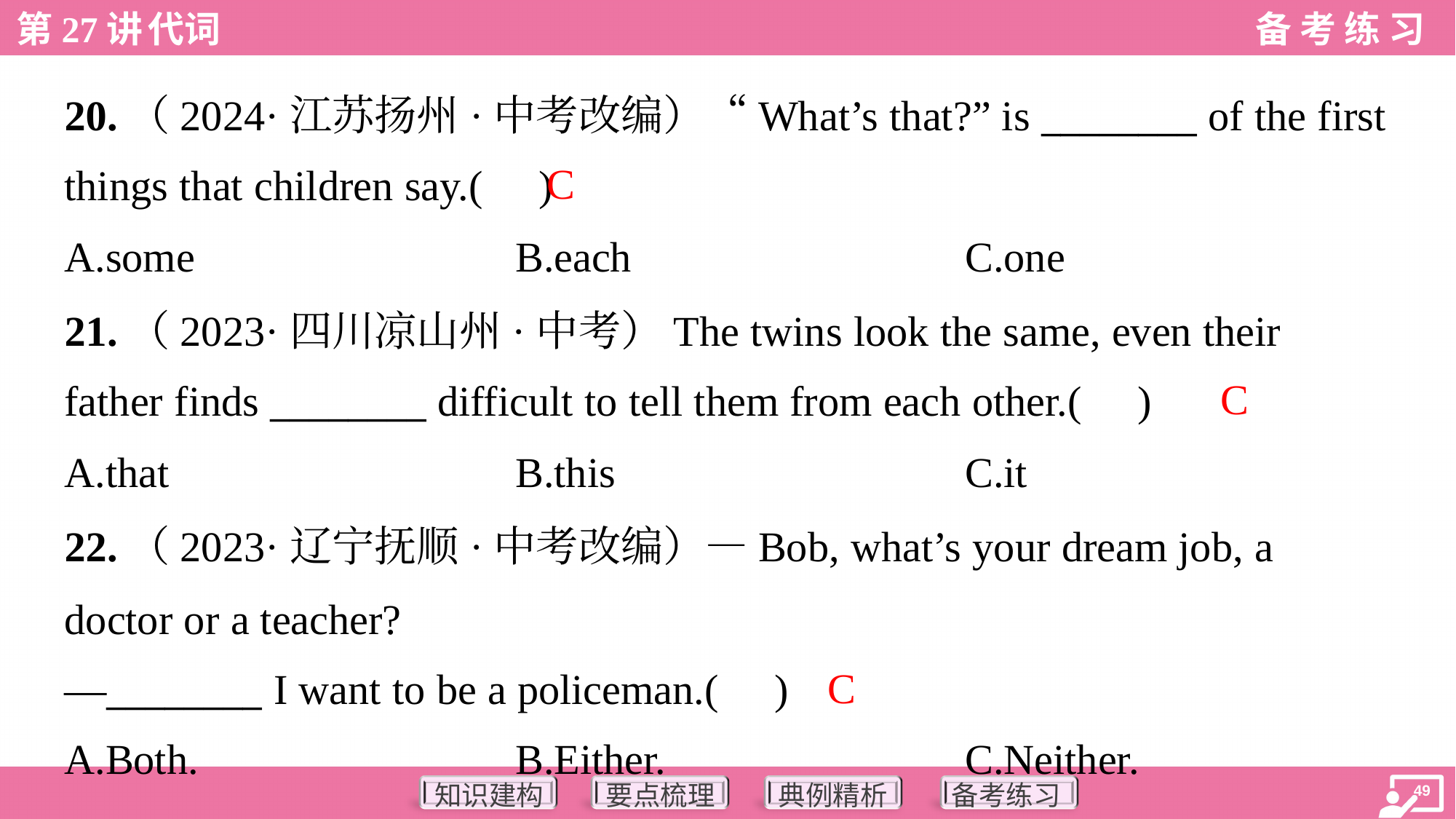

20.（2024·江苏扬州·中考改编）“What’s that?” is ________ of the first
things that children say.(     )
C
A.some	B.each	C.one
21.（2023·四川凉山州·中考）The twins look the same, even their
father finds ________ difficult to tell them from each other.(     )
C
A.that	B.this	C.it
22.（2023·辽宁抚顺·中考改编）—Bob, what’s your dream job, a
doctor or a teacher?
—________ I want to be a policeman.(     )
C
A.Both.	B.Either.	C.Neither.